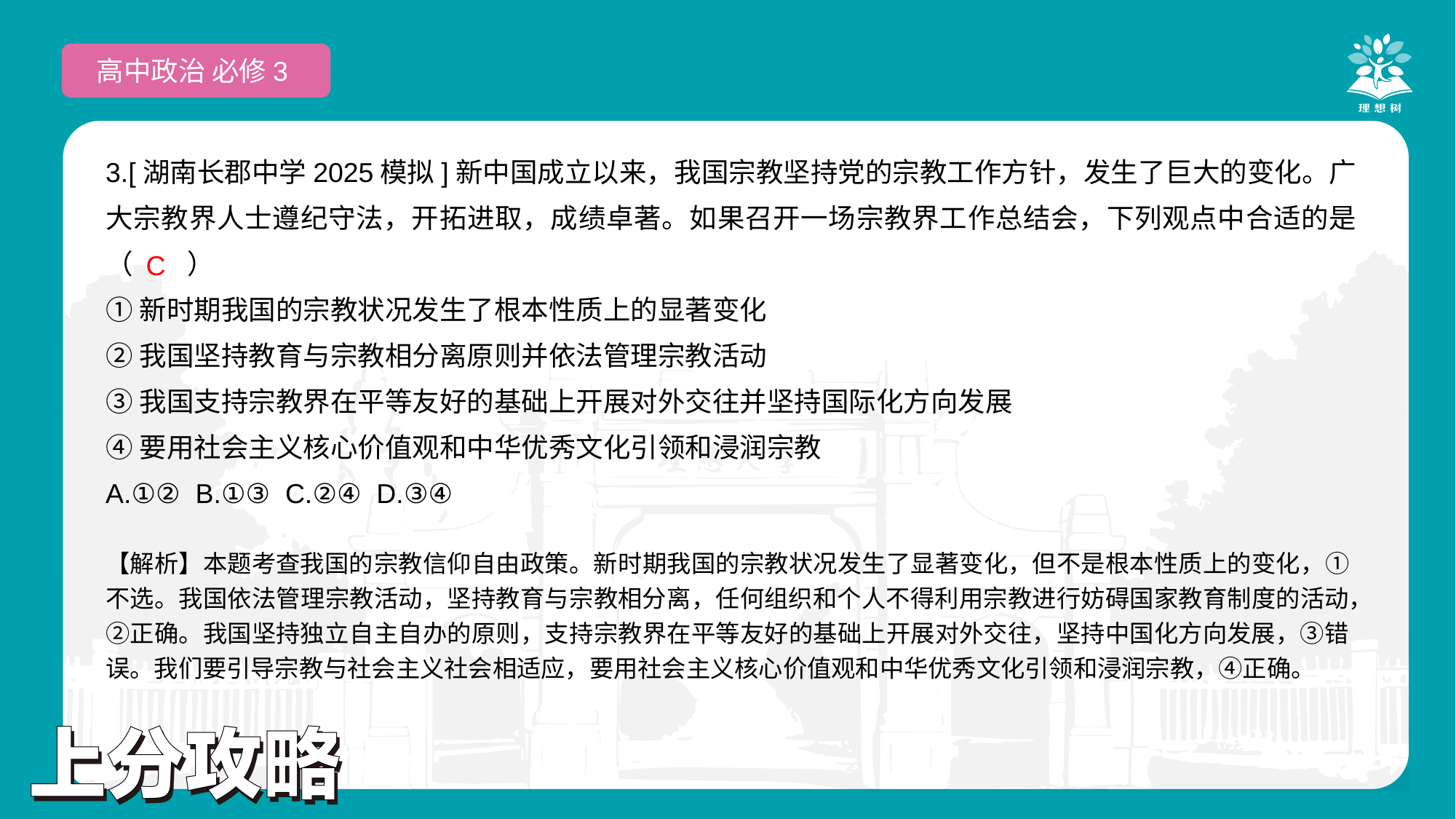

高中政治 必修3
3.[湖南长郡中学2025模拟]新中国成立以来，我国宗教坚持党的宗教工作方针，发生了巨大的变化。广大宗教界人士遵纪守法，开拓进取，成绩卓著。如果召开一场宗教界工作总结会，下列观点中合适的是（　　）
①新时期我国的宗教状况发生了根本性质上的显著变化
②我国坚持教育与宗教相分离原则并依法管理宗教活动
③我国支持宗教界在平等友好的基础上开展对外交往并坚持国际化方向发展
④要用社会主义核心价值观和中华优秀文化引领和浸润宗教
A.①②  B.①③  C.②④  D.③④
 C
【解析】本题考查我国的宗教信仰自由政策。新时期我国的宗教状况发生了显著变化，但不是根本性质上的变化，①不选。我国依法管理宗教活动，坚持教育与宗教相分离，任何组织和个人不得利用宗教进行妨碍国家教育制度的活动，②正确。我国坚持独立自主自办的原则，支持宗教界在平等友好的基础上开展对外交往，坚持中国化方向发展，③错误。我们要引导宗教与社会主义社会相适应，要用社会主义核心价值观和中华优秀文化引领和浸润宗教，④正确。